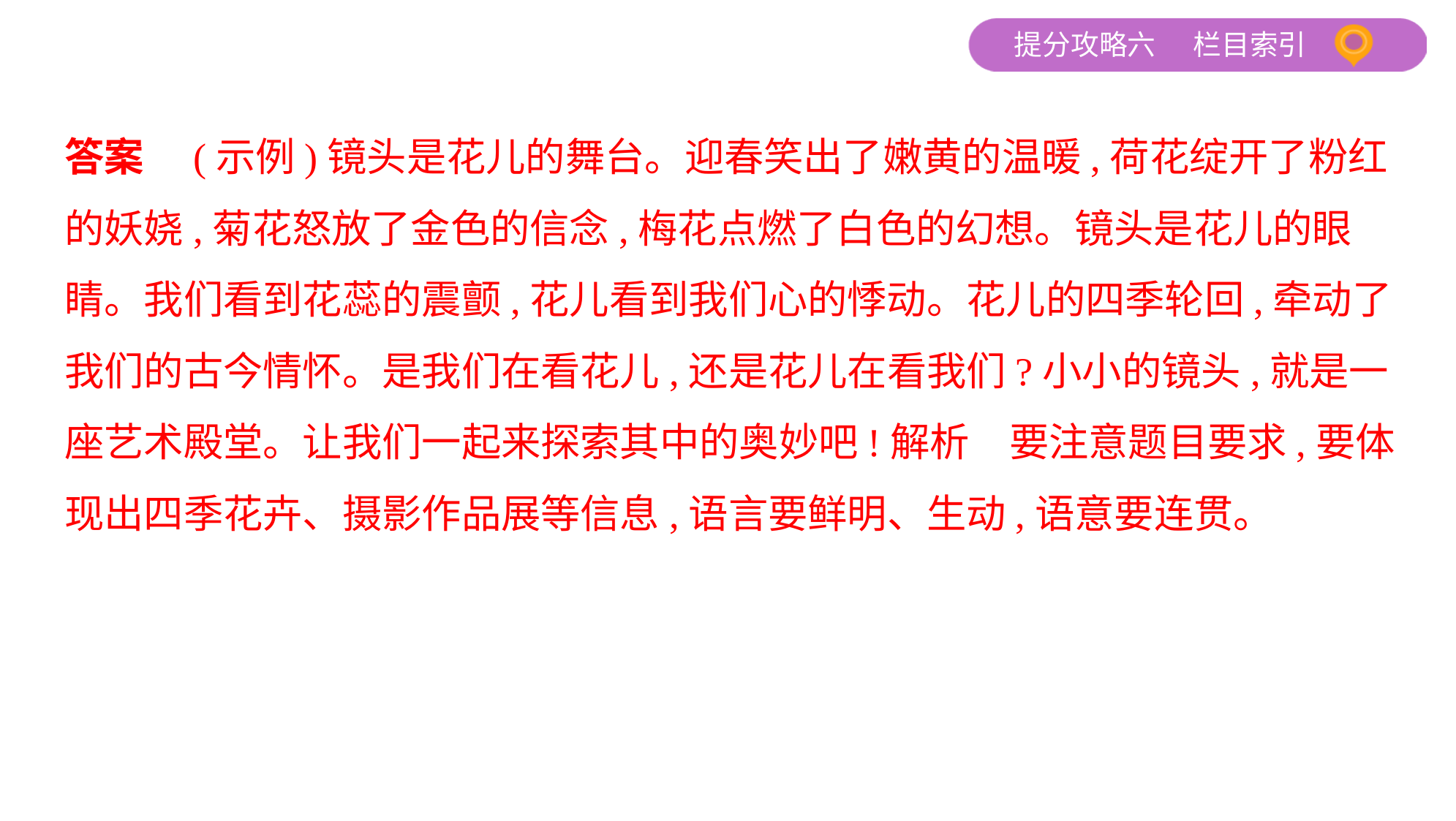

答案　(示例)镜头是花儿的舞台。迎春笑出了嫩黄的温暖,荷花绽开了粉红
的妖娆,菊花怒放了金色的信念,梅花点燃了白色的幻想。镜头是花儿的眼
睛。我们看到花蕊的震颤,花儿看到我们心的悸动。花儿的四季轮回,牵动了
我们的古今情怀。是我们在看花儿,还是花儿在看我们?小小的镜头,就是一
座艺术殿堂。让我们一起来探索其中的奥妙吧!解析　要注意题目要求,要体
现出四季花卉、摄影作品展等信息,语言要鲜明、生动,语意要连贯。